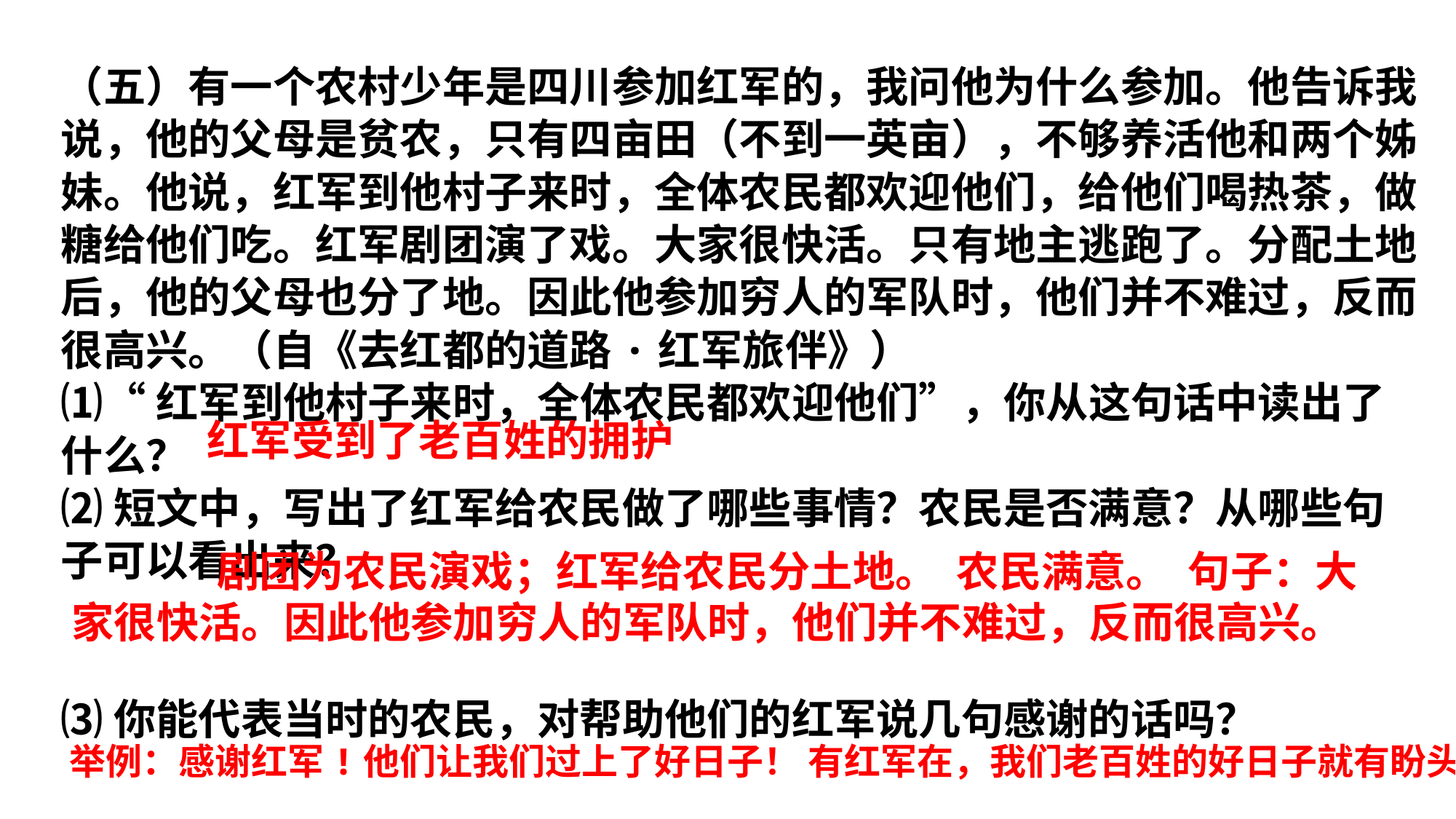

（五）有一个农村少年是四川参加红军的，我问他为什么参加。他告诉我说，他的父母是贫农，只有四亩田（不到一英亩），不够养活他和两个姊妹。他说，红军到他村子来时，全体农民都欢迎他们，给他们喝热茶，做糖给他们吃。红军剧团演了戏。大家很快活。只有地主逃跑了。分配土地后，他的父母也分了地。因此他参加穷人的军队时，他们并不难过，反而很高兴。（自《去红都的道路·红军旅伴》）
⑴“红军到他村子来时，全体农民都欢迎他们”，你从这句话中读出了什么？
⑵短文中，写出了红军给农民做了哪些事情？农民是否满意？从哪些句子可以看出来？

⑶你能代表当时的农民，对帮助他们的红军说几句感谢的话吗？
红军受到了老百姓的拥护
              剧团为农民演戏；红军给农民分土地。  农民满意。  句子：大家很快活。因此他参加穷人的军队时，他们并不难过，反而很高兴。
举例：感谢红军!他们让我们过上了好日子！ 有红军在，我们老百姓的好日子就有盼头。